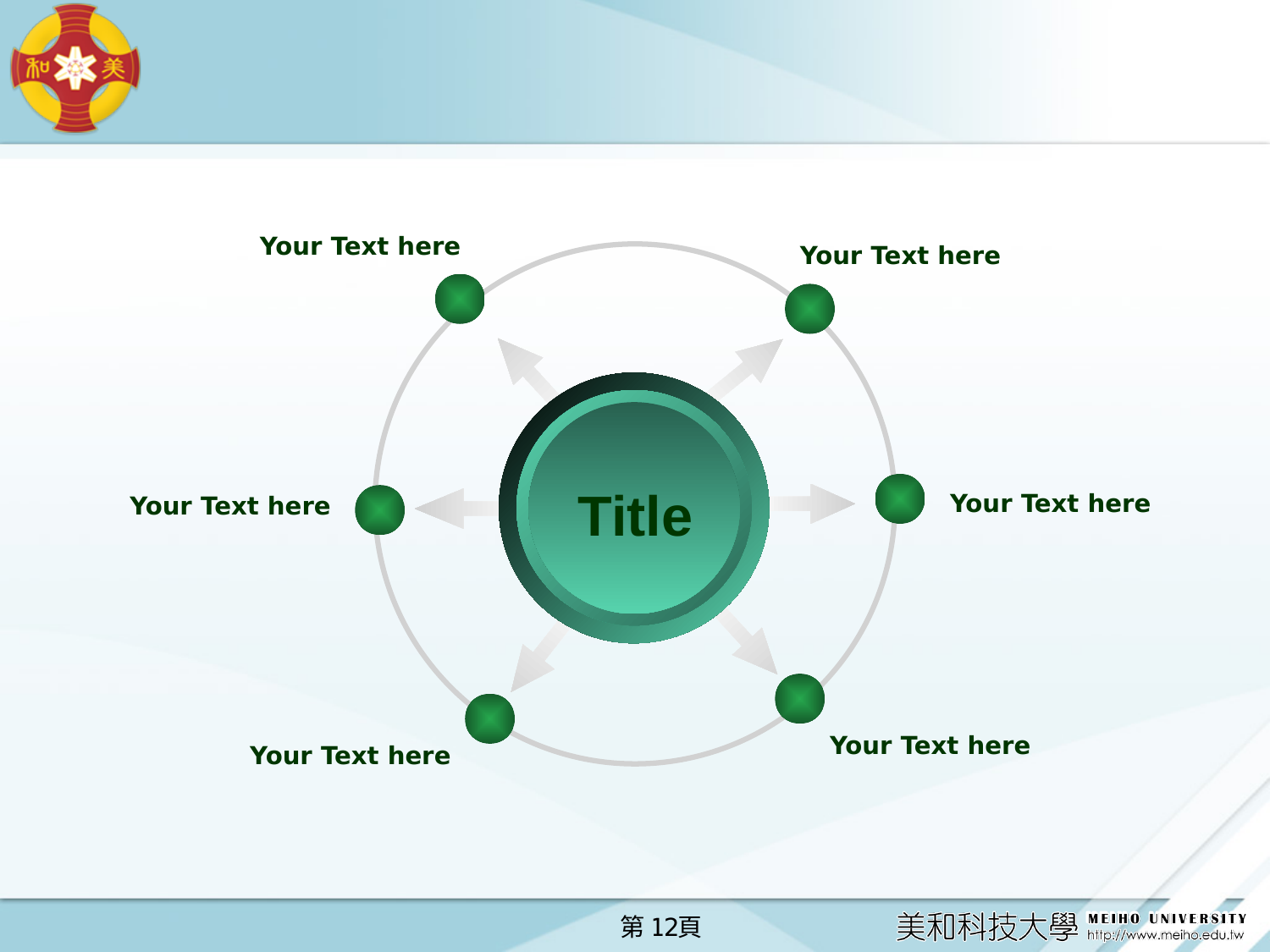

# 圖形運用
Your Text here
Your Text here

Title

Your Text here
Your Text here

Your Text here
Your Text here